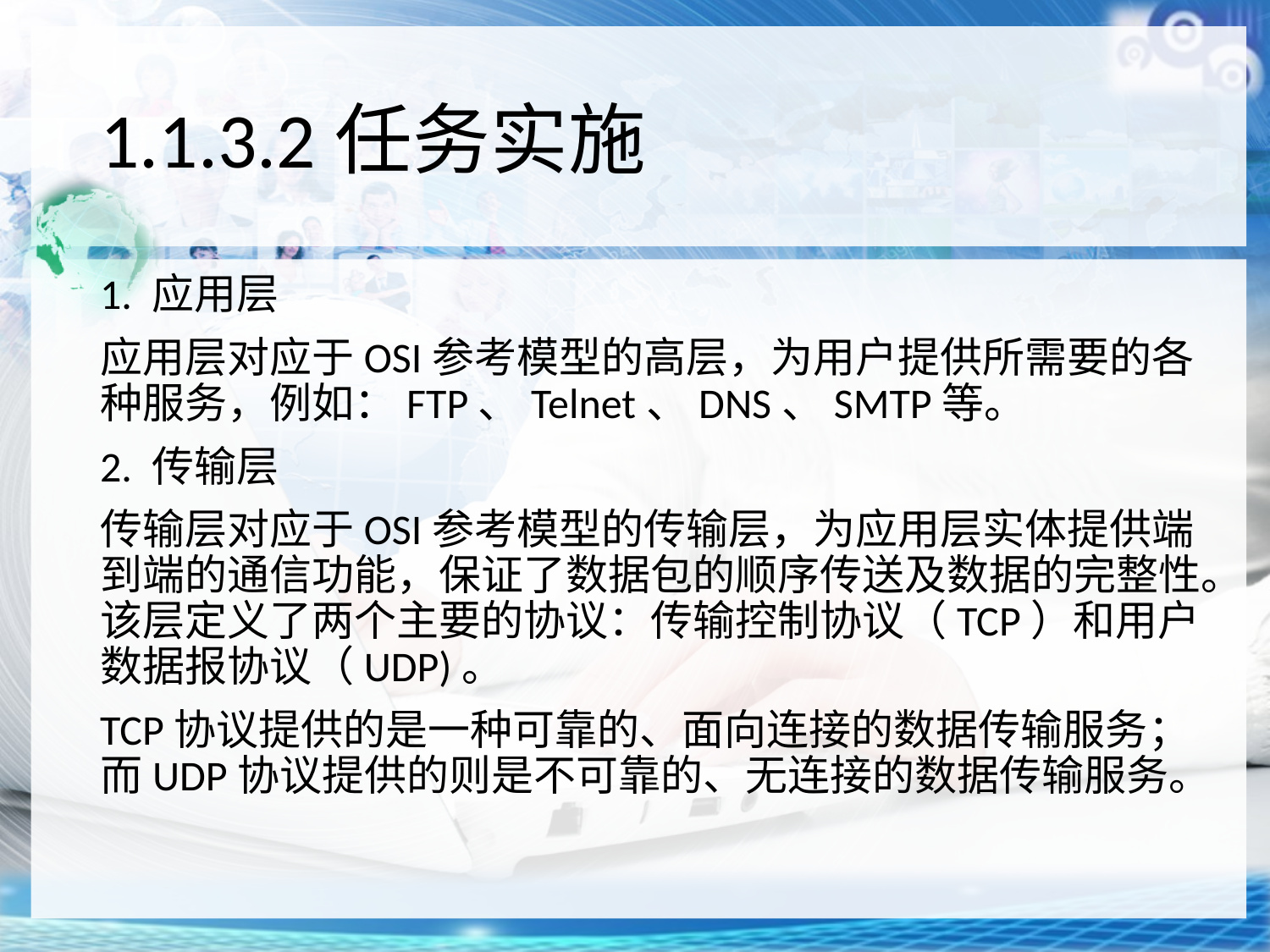

# 1.1.3.2任务实施
1. 应用层
应用层对应于OSI参考模型的高层，为用户提供所需要的各种服务，例如：FTP、Telnet、DNS、SMTP等。
2. 传输层
传输层对应于OSI参考模型的传输层，为应用层实体提供端到端的通信功能，保证了数据包的顺序传送及数据的完整性。该层定义了两个主要的协议：传输控制协议（TCP）和用户数据报协议（UDP)。
TCP协议提供的是一种可靠的、面向连接的数据传输服务；而UDP协议提供的则是不可靠的、无连接的数据传输服务。